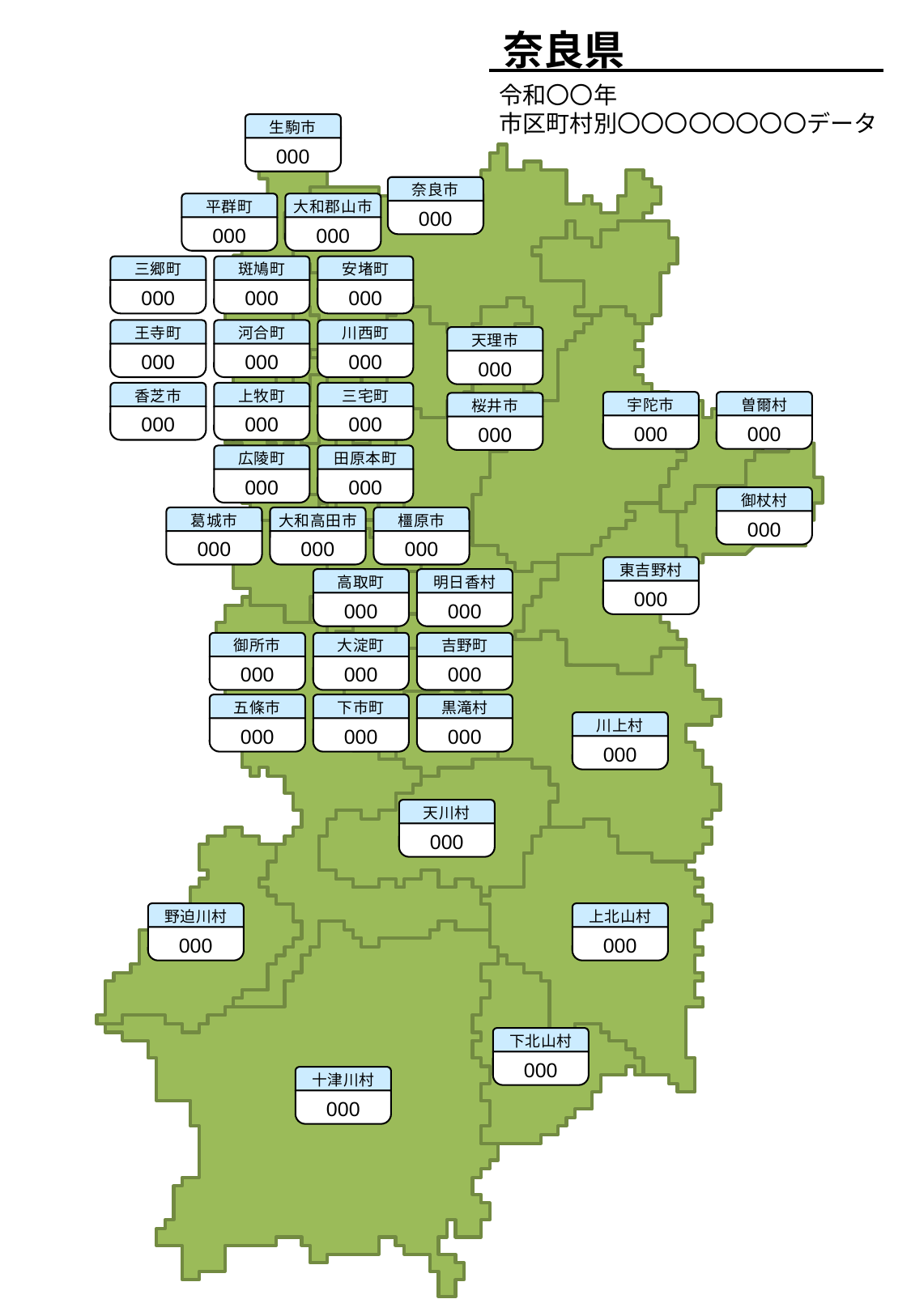

奈良県
令和〇〇年
市区町村別〇〇〇〇〇〇〇〇データ
生駒市
000

奈良市
000
平群町
000
大和郡山市
000
三郷町
000
斑鳩町
000
安堵町
000
王寺町
000
河合町
000
川西町
000
天理市
000
香芝市
000
上牧町
000
三宅町
000
宇陀市
000
曽爾村
000
桜井市
000
広陵町
000
田原本町
000
御杖村
000
葛城市
000
大和高田市
000
橿原市
000
東吉野村
000
高取町
000
明日香村
000
御所市
000
大淀町
000
吉野町
000
五條市
000
下市町
000
黒滝村
000
川上村
000
天川村
000
野迫川村
000
上北山村
000
下北山村
000
十津川村
000